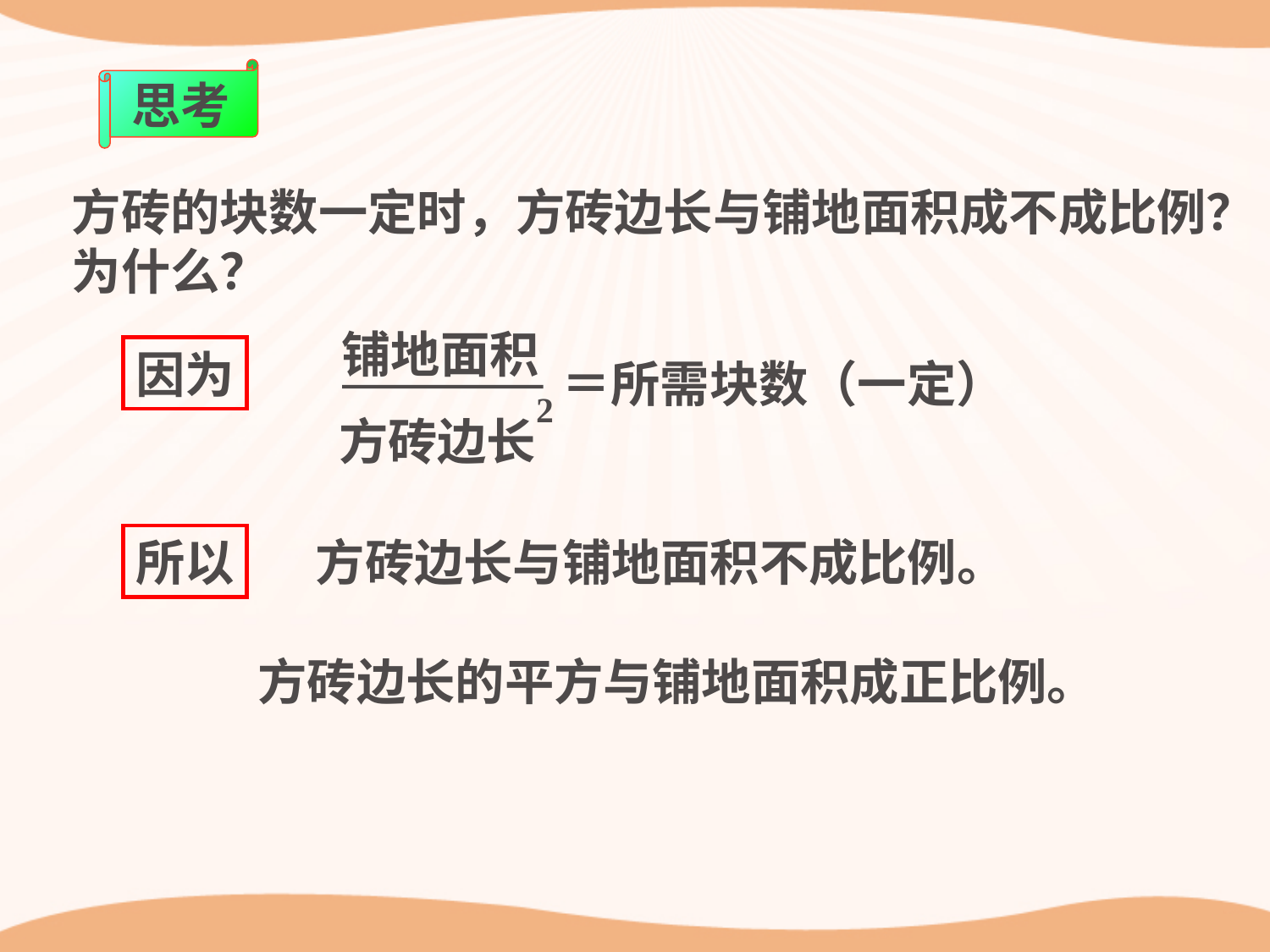

思考
方砖的块数一定时，方砖边长与铺地面积成不成比例？为什么？
铺地面积
因为
＝所需块数（一定）
2
方砖边长

所以
方砖边长与铺地面积不成比例。
方砖边长的平方与铺地面积成正比例。